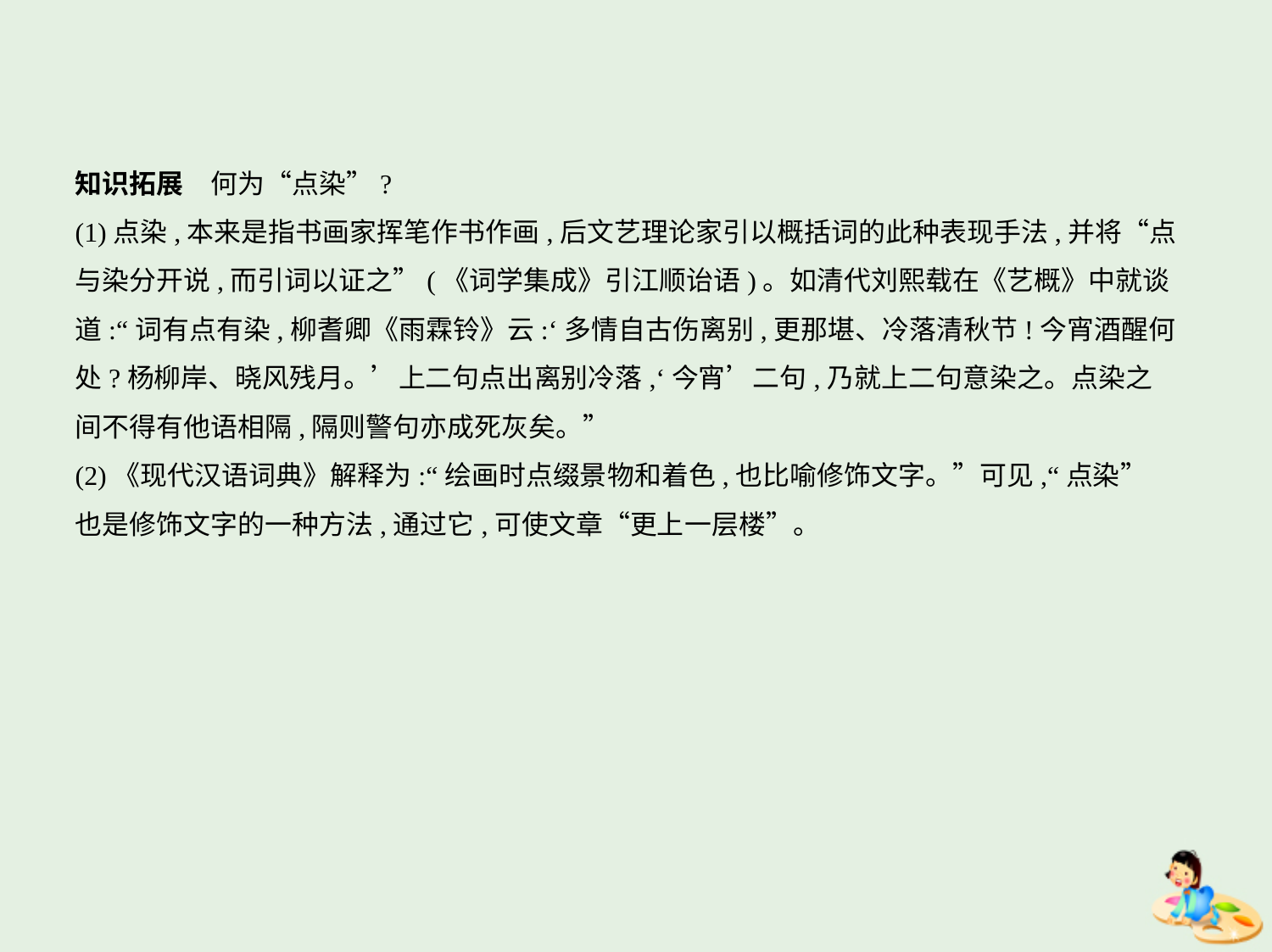

知识拓展　何为“点染”?
(1)点染,本来是指书画家挥笔作书作画,后文艺理论家引以概括词的此种表现手法,并将“点
与染分开说,而引词以证之”(《词学集成》引江顺诒语)。如清代刘熙载在《艺概》中就谈
道:“词有点有染,柳耆卿《雨霖铃》云:‘多情自古伤离别,更那堪、冷落清秋节!今宵酒醒何
处?杨柳岸、晓风残月。’上二句点出离别冷落,‘今宵’二句,乃就上二句意染之。点染之
间不得有他语相隔,隔则警句亦成死灰矣。”
(2)《现代汉语词典》解释为:“绘画时点缀景物和着色,也比喻修饰文字。”可见,“点染”
也是修饰文字的一种方法,通过它,可使文章“更上一层楼”。